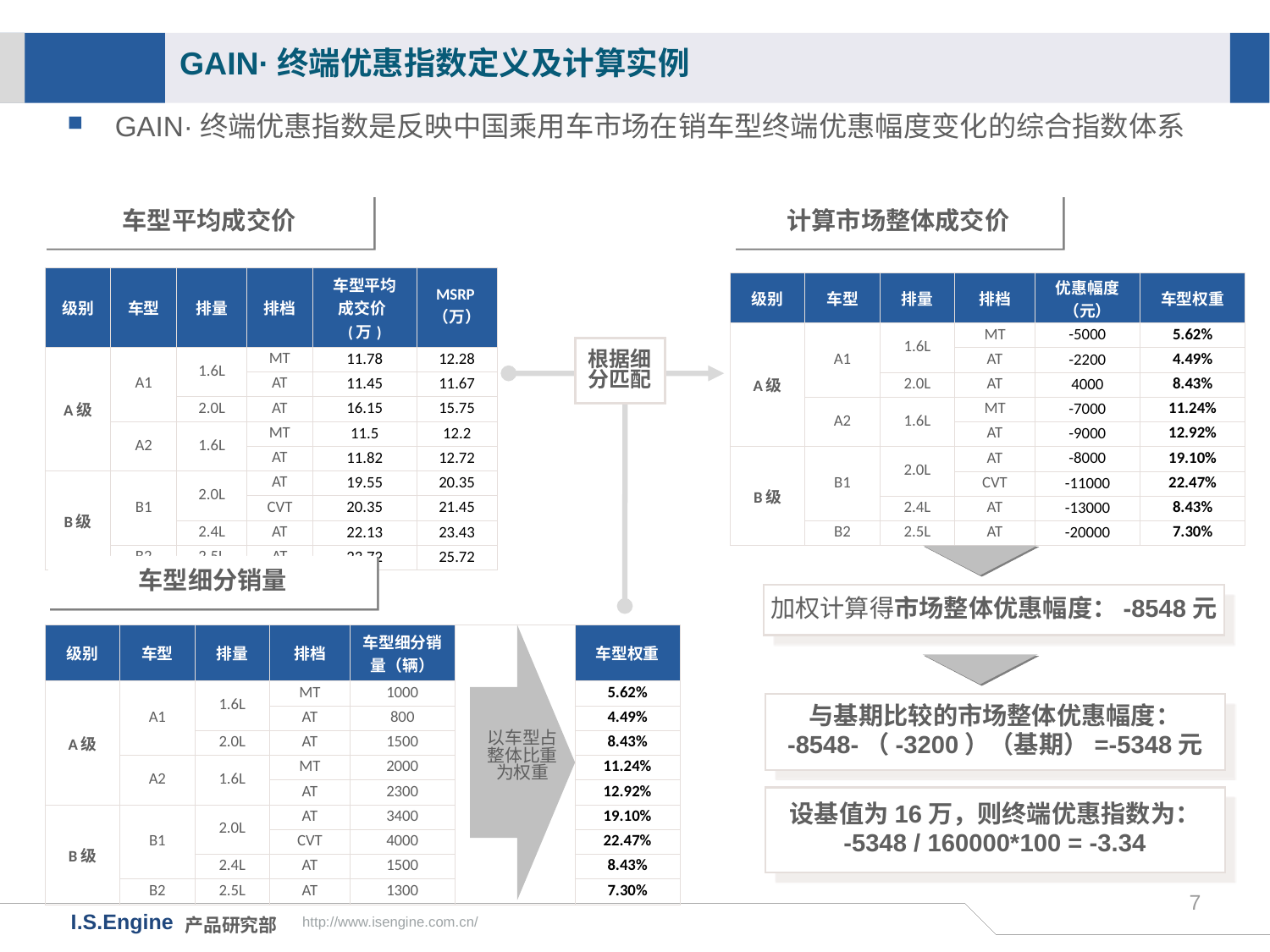

GAIN·终端优惠指数定义及计算实例
GAIN·终端优惠指数是反映中国乘用车市场在销车型终端优惠幅度变化的综合指数体系
车型平均成交价
计算市场整体成交价

| 级别 | 车型 | 排量 | 排档 | 车型平均成交价(万) | MSRP（万） |
| --- | --- | --- | --- | --- | --- |
| A级 | A1 | 1.6L | MT | 11.78 | 12.28 |
|  |  |  | AT | 11.45 | 11.67 |
|  |  | 2.0L | AT | 16.15 | 15.75 |
|  | A2 | 1.6L | MT | 11.5 | 12.2 |
|  |  |  | AT | 11.82 | 12.72 |
| B级 | B1 | 2.0L | AT | 19.55 | 20.35 |
|  |  |  | CVT | 20.35 | 21.45 |
|  |  | 2.4L | AT | 22.13 | 23.43 |
|  | B2 | 2.5L | AT | 23.72 | 25.72 |
| 级别 | 车型 | 排量 | 排档 | 优惠幅度（元） | 车型权重 |
| --- | --- | --- | --- | --- | --- |
| A级 | A1 | 1.6L | MT | -5000 | 5.62% |
|  |  |  | AT | -2200 | 4.49% |
|  |  | 2.0L | AT | 4000 | 8.43% |
|  | A2 | 1.6L | MT | -7000 | 11.24% |
|  |  |  | AT | -9000 | 12.92% |
| B级 | B1 | 2.0L | AT | -8000 | 19.10% |
|  |  |  | CVT | -11000 | 22.47% |
|  |  | 2.4L | AT | -13000 | 8.43% |
|  | B2 | 2.5L | AT | -20000 | 7.30% |
根据细分匹配

车型细分销量
加权计算得市场整体优惠幅度：-8548元
| 级别 | 车型 | 排量 | 排档 | 车型细分销量（辆） |  | 车型权重 |
| --- | --- | --- | --- | --- | --- | --- |
| A级 | A1 | 1.6L | MT | 1000 |  | 5.62% |
|  |  |  | AT | 800 |  | 4.49% |
|  |  | 2.0L | AT | 1500 |  | 8.43% |
|  | A2 | 1.6L | MT | 2000 |  | 11.24% |
|  |  |  | AT | 2300 |  | 12.92% |
| B级 | B1 | 2.0L | AT | 3400 |  | 19.10% |
|  |  |  | CVT | 4000 |  | 22.47% |
|  |  | 2.4L | AT | 1500 |  | 8.43% |
|  | B2 | 2.5L | AT | 1300 |  | 7.30% |

与基期比较的市场整体优惠幅度：
-8548-（-3200）（基期）=-5348元
以车型占整体比重为权重
设基值为16万，则终端优惠指数为：
-5348 / 160000*100 = -3.34
7